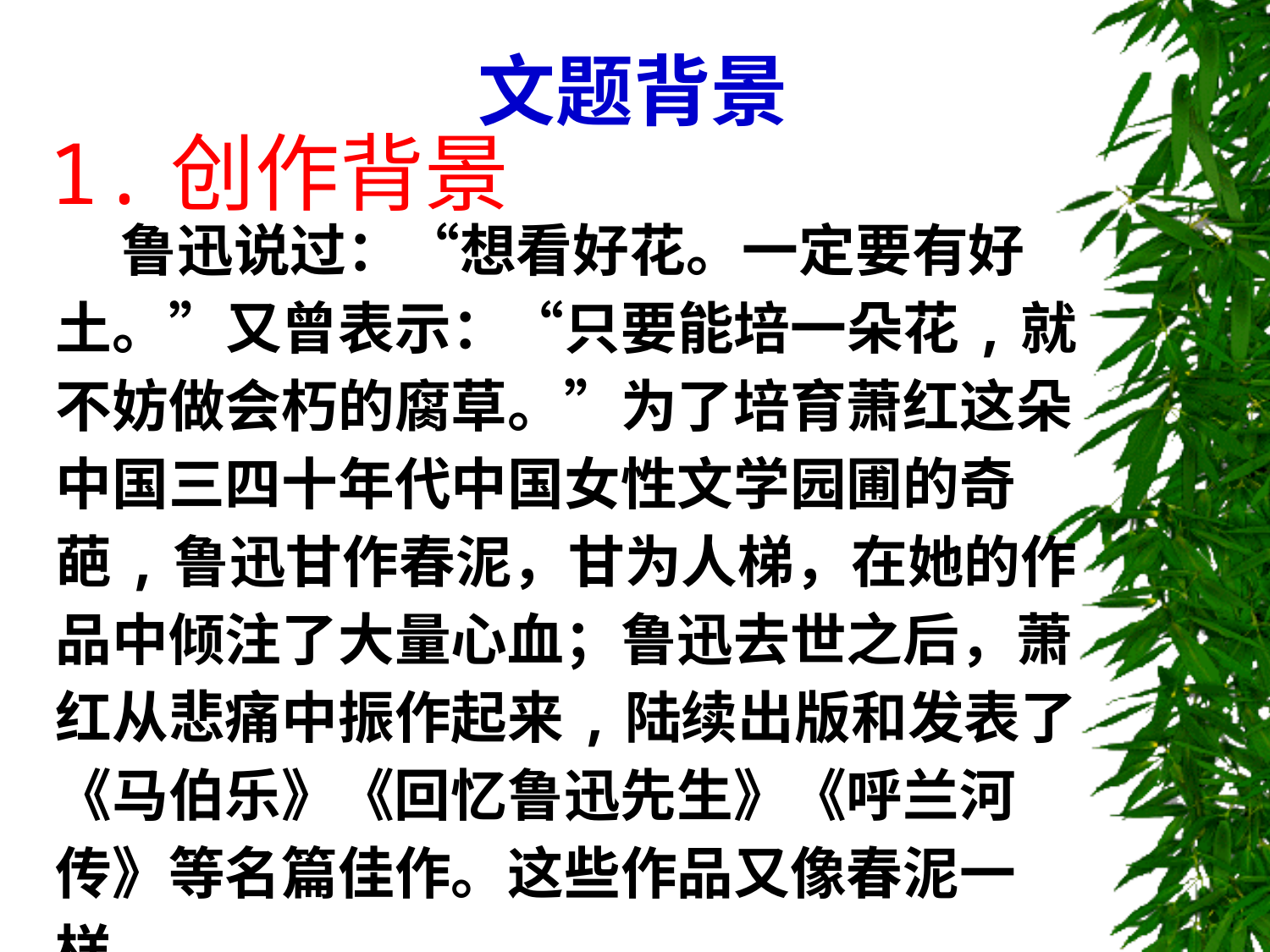

文题背景
1.创作背景
    鲁迅说过：“想看好花。一定要有好土。”又曾表示：“只要能培一朵花,就不妨做会朽的腐草。”为了培育萧红这朵中国三四十年代中国女性文学园圃的奇葩,鲁迅甘作春泥，甘为人梯，在她的作品中倾注了大量心血；鲁迅去世之后，萧红从悲痛中振作起来,陆续出版和发表了《马伯乐》《回忆鲁迅先生》《呼兰河传》等名篇佳作。这些作品又像春泥一样，